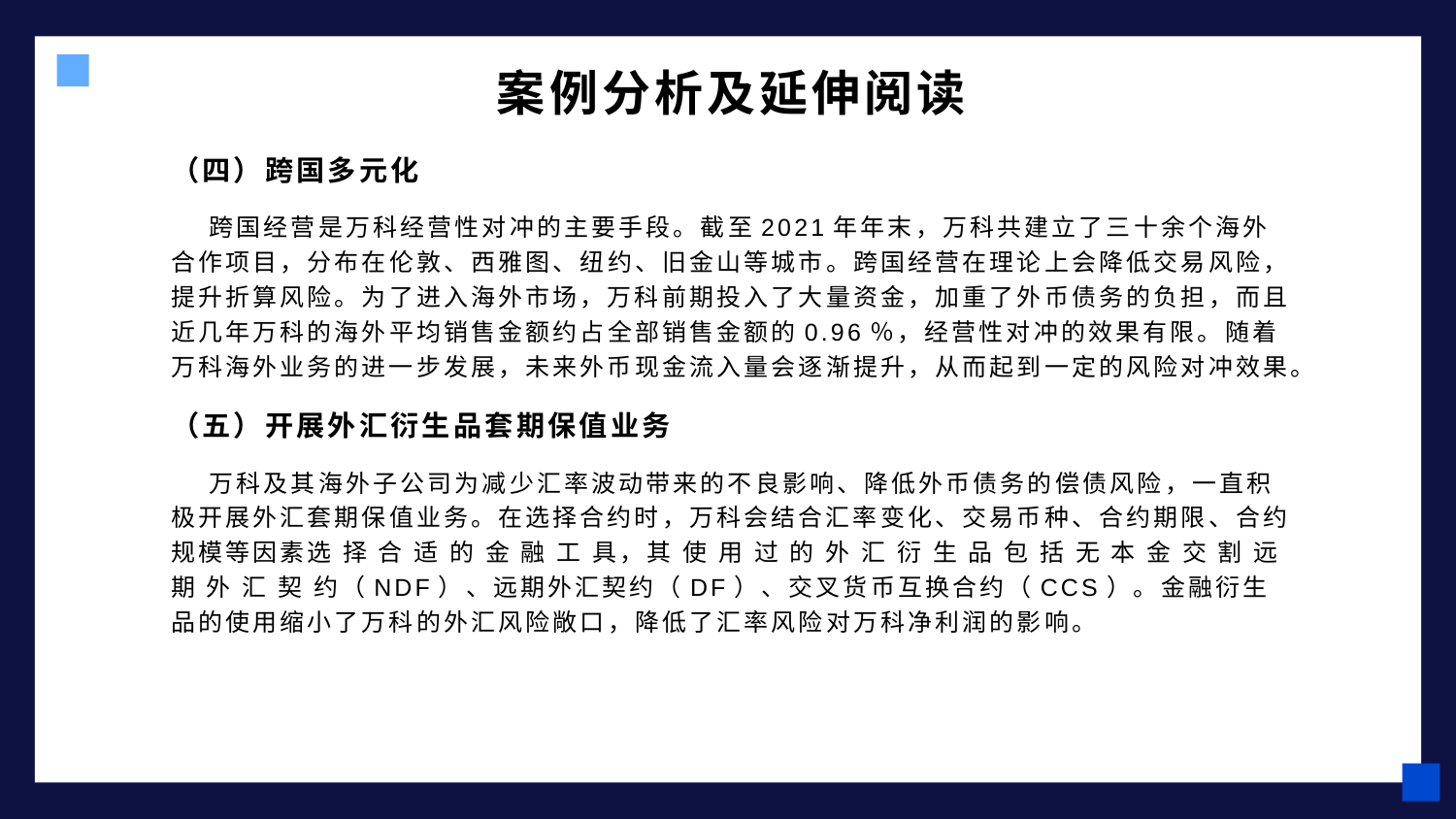

# 案例分析及延伸阅读
（四）跨国多元化
跨国经营是万科经营性对冲的主要手段。截至2021年年末，万科共建立了三十余个海外合作项目，分布在伦敦、西雅图、纽约、旧金山等城市。跨国经营在理论上会降低交易风险，提升折算风险。为了进入海外市场，万科前期投入了大量资金，加重了外币债务的负担，而且近几年万科的海外平均销售金额约占全部销售金额的0.96％，经营性对冲的效果有限。随着万科海外业务的进一步发展，未来外币现金流入量会逐渐提升，从而起到一定的风险对冲效果。
（五）开展外汇衍生品套期保值业务
万科及其海外子公司为减少汇率波动带来的不良影响、降低外币债务的偿债风险，一直积极开展外汇套期保值业务。在选择合约时，万科会结合汇率变化、交易币种、合约期限、合约规模等因素选 择 合 适 的 金 融 工 具，其 使 用 过 的 外 汇 衍 生 品 包 括 无 本 金 交 割 远 期 外 汇 契 约（NDF）、远期外汇契约（DF）、交叉货币互换合约（CCS）。金融衍生品的使用缩小了万科的外汇风险敞口，降低了汇率风险对万科净利润的影响。